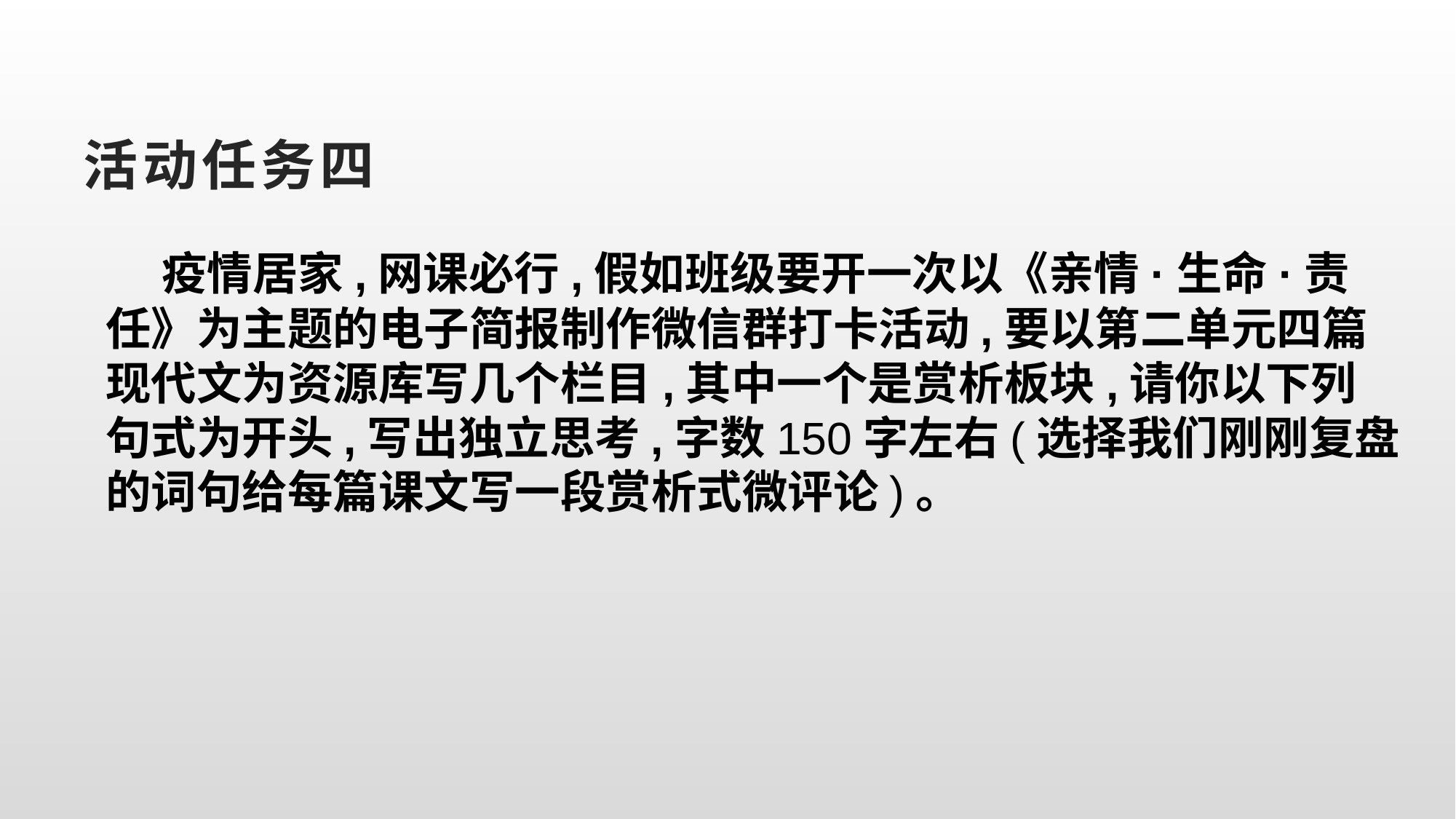

# 活动任务四
    疫情居家,网课必行,假如班级要开一次以《亲情·生命·责任》为主题的电子简报制作微信群打卡活动,要以第二单元四篇现代文为资源库写几个栏目,其中一个是赏析板块,请你以下列句式为开头,写出独立思考,字数150字左右(选择我们刚刚复盘的词句给每篇课文写一段赏析式微评论)。